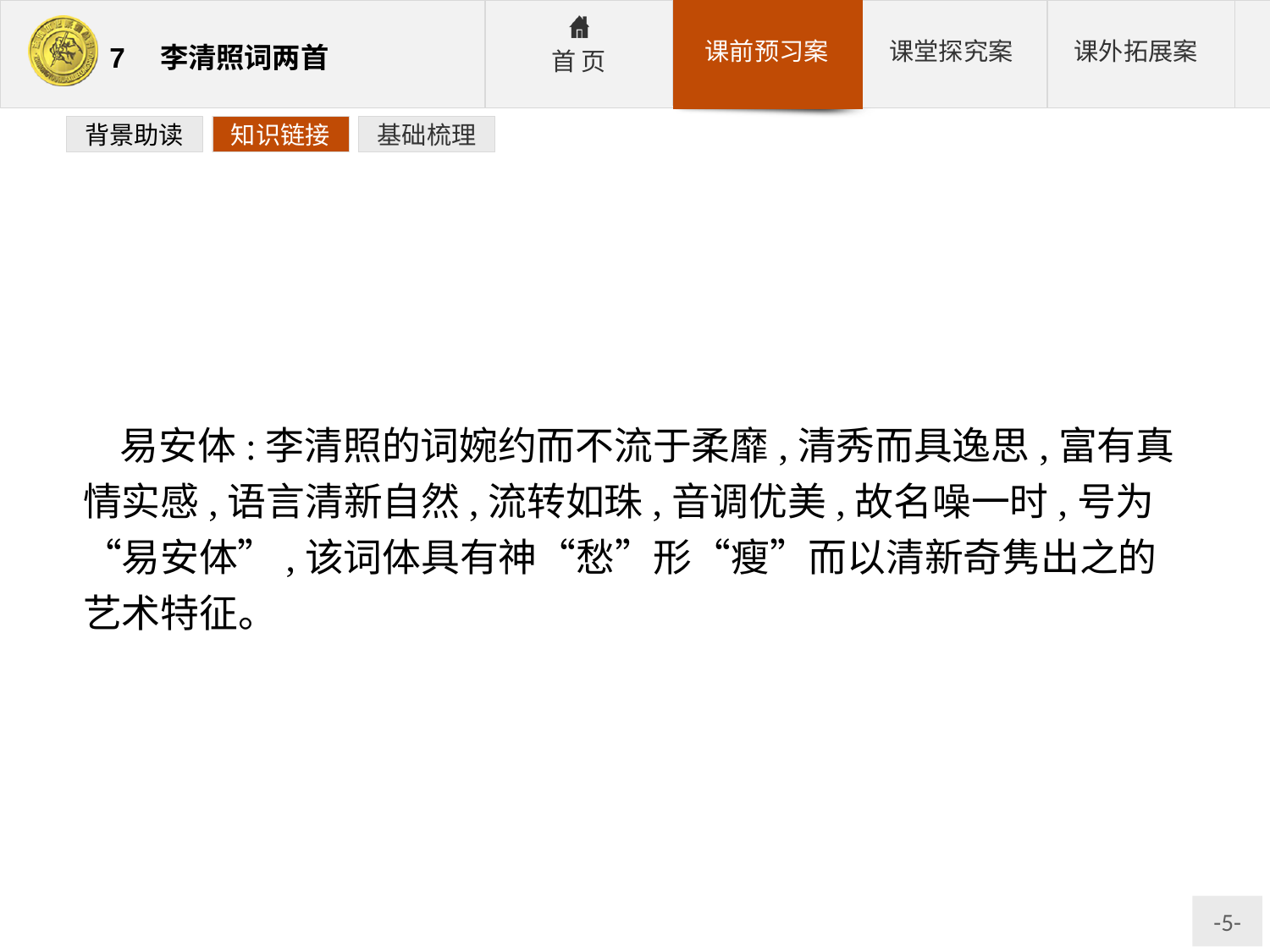

背景助读
知识链接
基础梳理
易安体:李清照的词婉约而不流于柔靡,清秀而具逸思,富有真情实感,语言清新自然,流转如珠,音调优美,故名噪一时,号为“易安体”,该词体具有神“愁”形“瘦”而以清新奇隽出之的艺术特征。